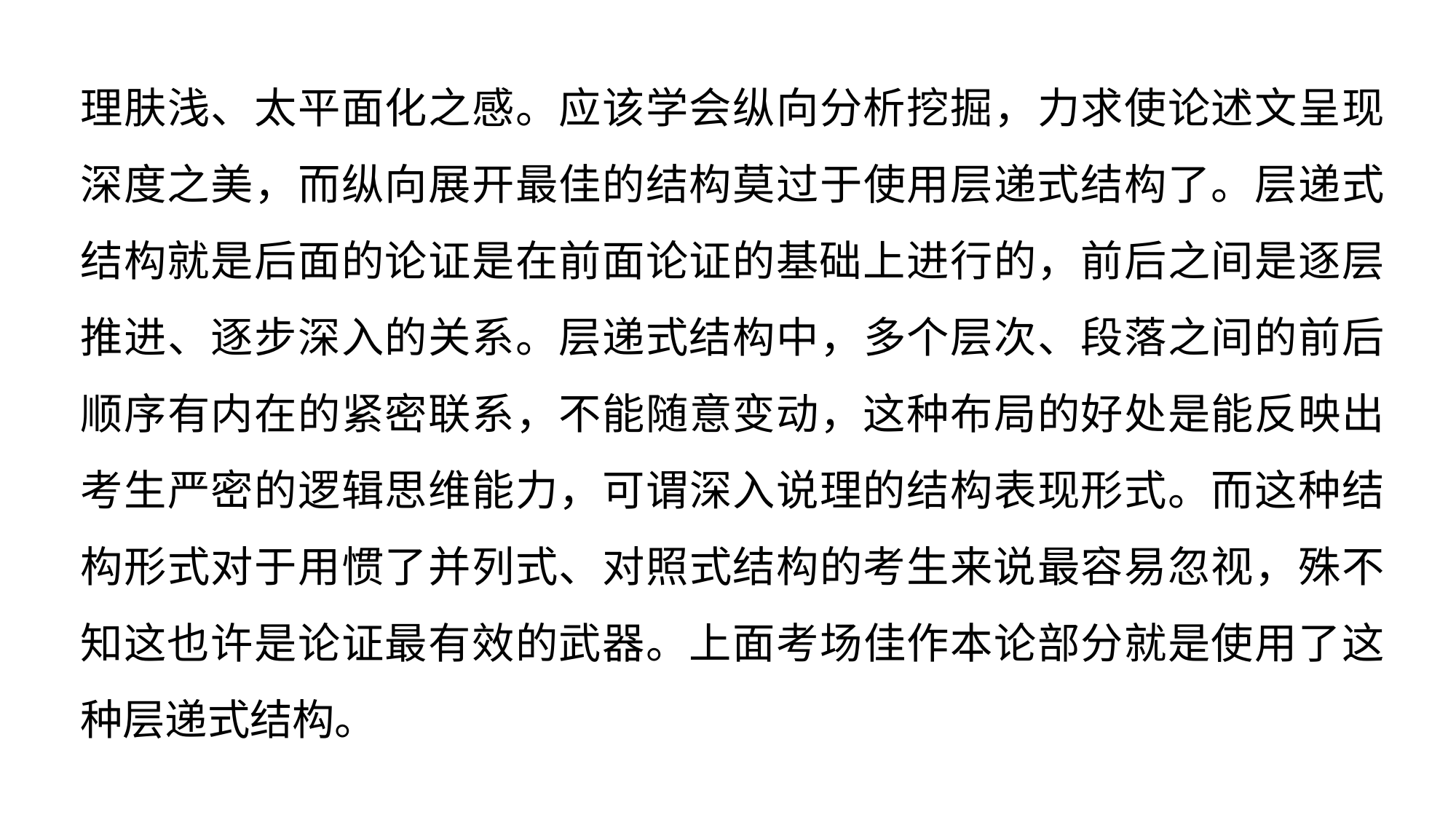

理肤浅、太平面化之感。应该学会纵向分析挖掘，力求使论述文呈现深度之美，而纵向展开最佳的结构莫过于使用层递式结构了。层递式结构就是后面的论证是在前面论证的基础上进行的，前后之间是逐层推进、逐步深入的关系。层递式结构中，多个层次、段落之间的前后顺序有内在的紧密联系，不能随意变动，这种布局的好处是能反映出考生严密的逻辑思维能力，可谓深入说理的结构表现形式。而这种结构形式对于用惯了并列式、对照式结构的考生来说最容易忽视，殊不知这也许是论证最有效的武器。上面考场佳作本论部分就是使用了这种层递式结构。